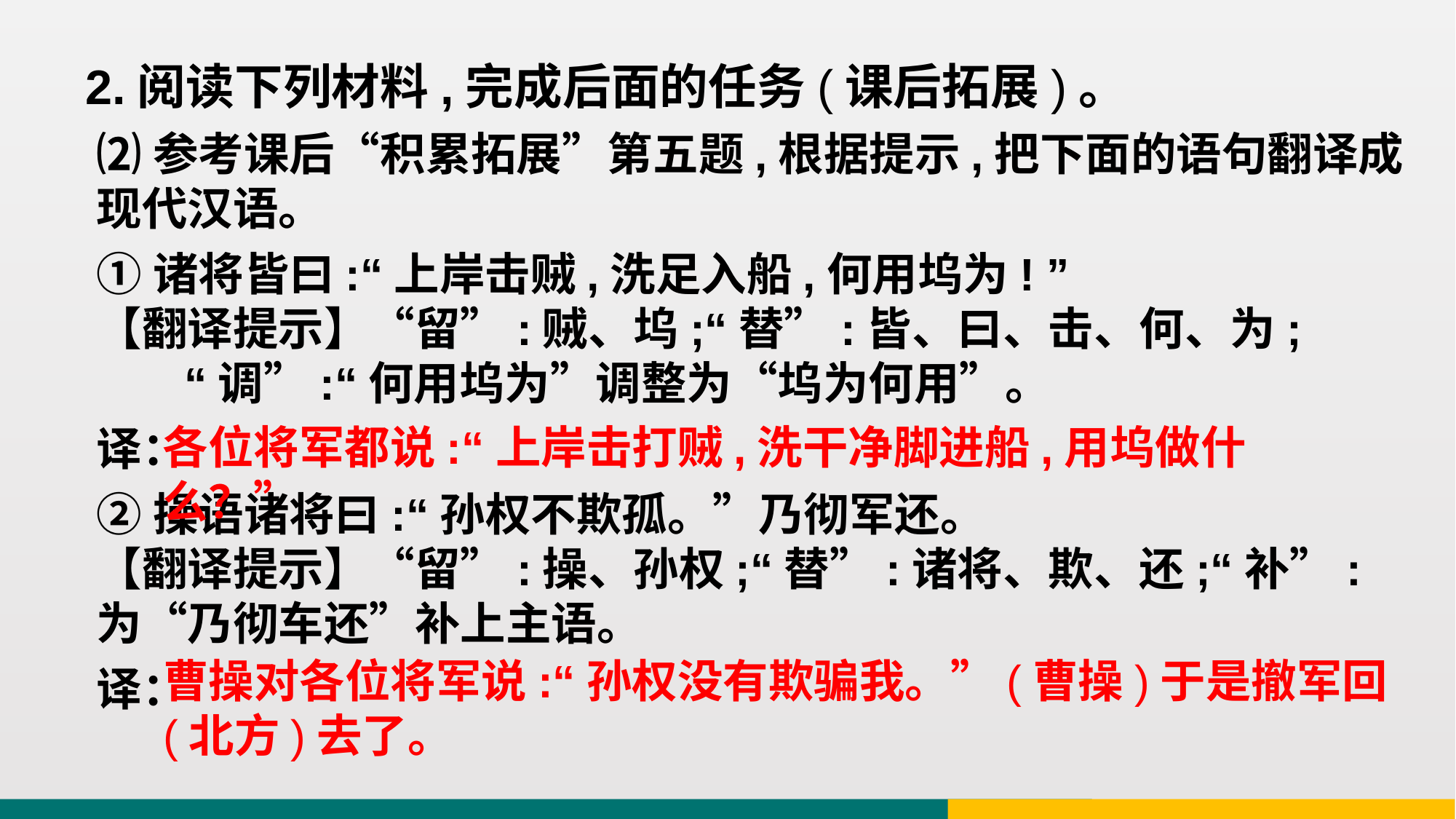

2.阅读下列材料,完成后面的任务(课后拓展)。
⑵参考课后“积累拓展”第五题,根据提示,把下面的语句翻译成现代汉语。
①诸将皆曰:“上岸击贼,洗足入船,何用坞为! ”
【翻译提示】“留”:贼、坞;“替”:皆、曰、击、何、为;                “调”:“何用坞为”调整为“坞为何用”。
译：
②操语诸将曰:“孙权不欺孤。”乃彻军还。
【翻译提示】“留”:操、孙权;“替”:诸将、欺、还;“补”:为“乃彻车还”补上主语。
译：
各位将军都说:“上岸击打贼,洗干净脚进船,用坞做什么？”
曹操对各位将军说:“孙权没有欺骗我。”(曹操)于是撤军回(北方)去了。